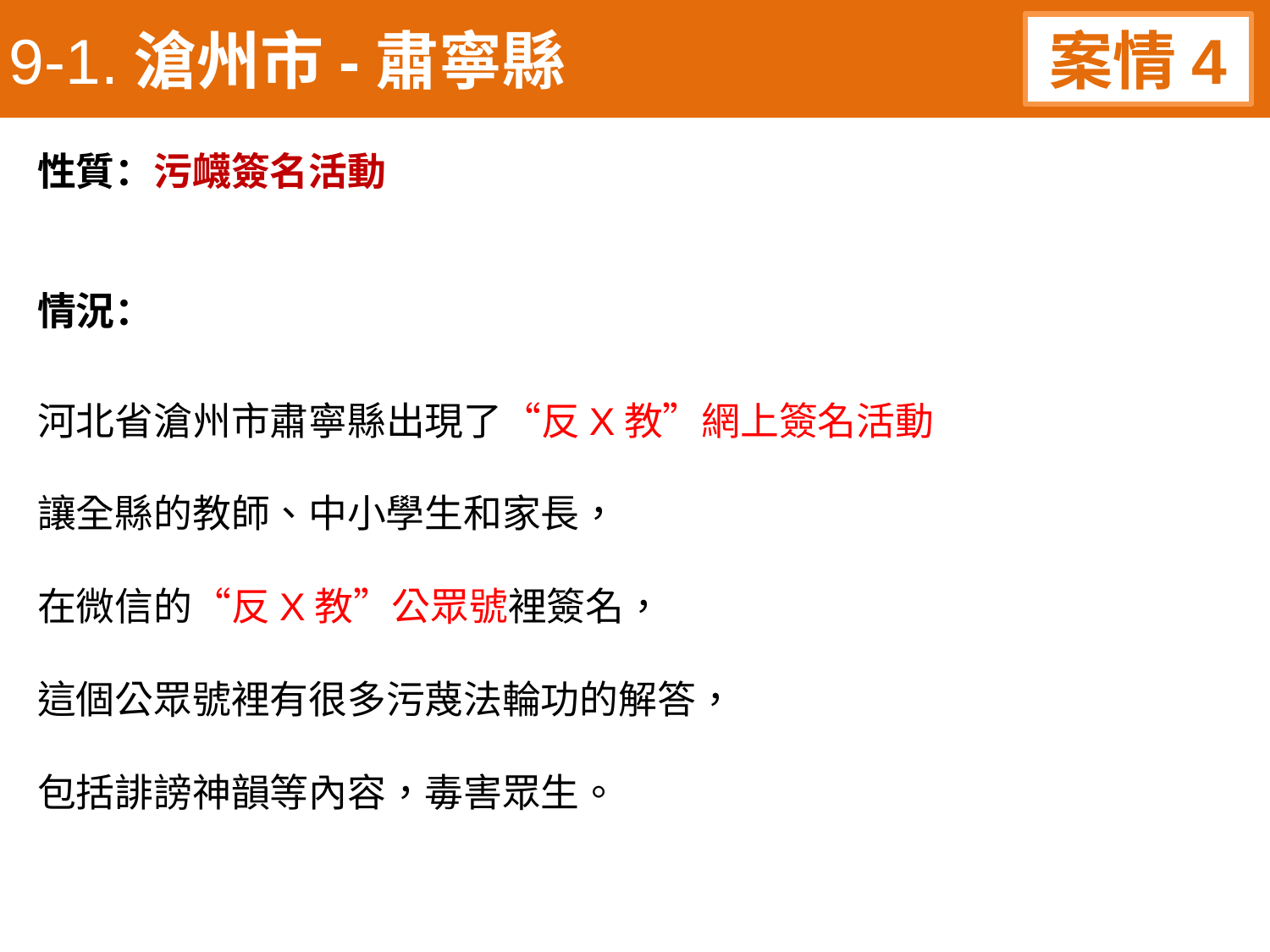

9-1.滄州市-肅寧縣
案情4

性質：污衊簽名活動

情況：

河北省滄州市肅寧縣出現了“反X教”網上簽名活動

讓全縣的教師、中小學生和家長，

在微信的“反X教”公眾號裡簽名，

這個公眾號裡有很多污蔑法輪功的解答，

包括誹謗神韻等內容，毒害眾生。